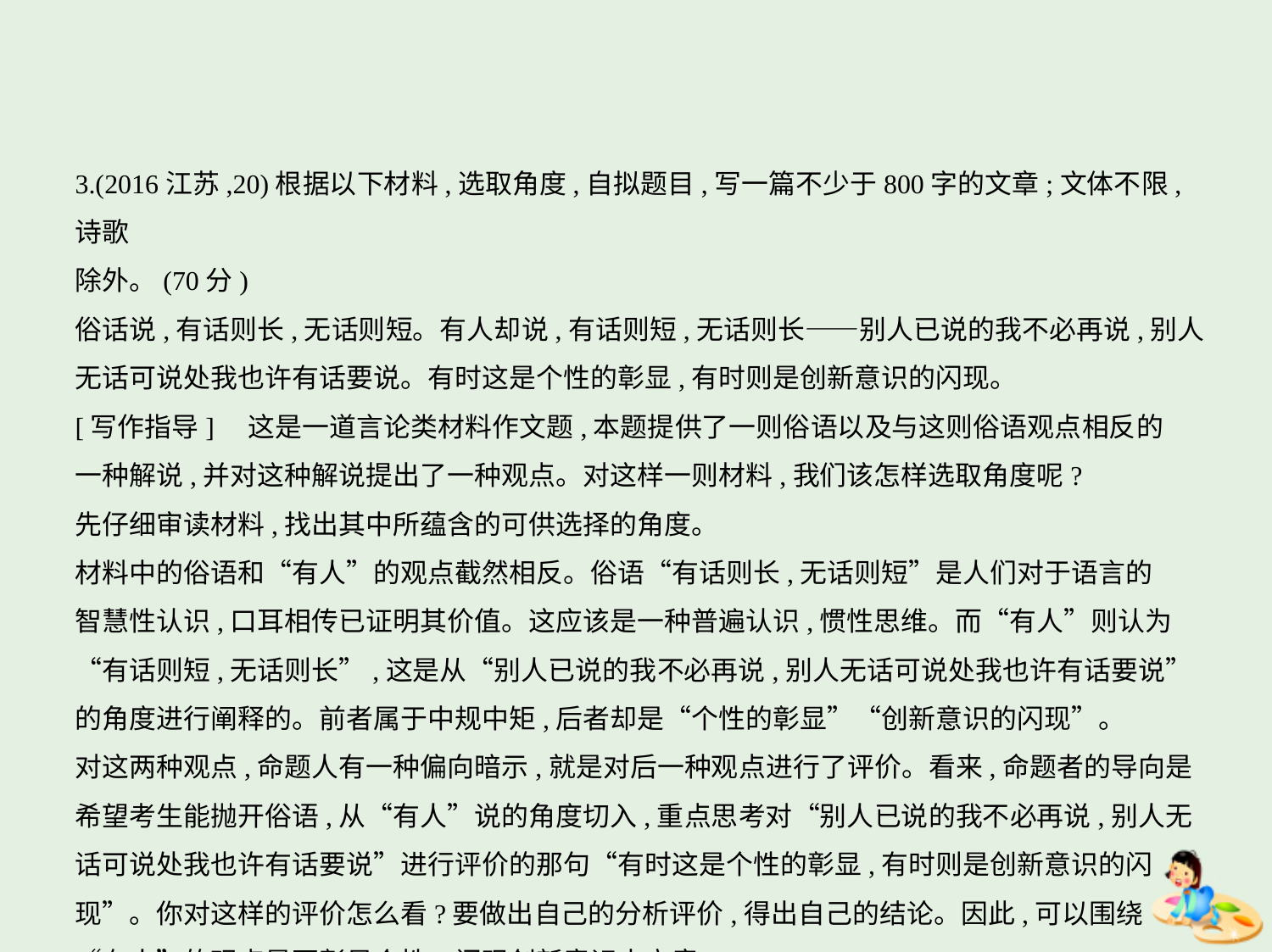

3.(2016江苏,20)根据以下材料,选取角度,自拟题目,写一篇不少于800字的文章;文体不限,诗歌
除外。(70分)
俗话说,有话则长,无话则短。有人却说,有话则短,无话则长——别人已说的我不必再说,别人
无话可说处我也许有话要说。有时这是个性的彰显,有时则是创新意识的闪现。
[写作指导]　这是一道言论类材料作文题,本题提供了一则俗语以及与这则俗语观点相反的
一种解说,并对这种解说提出了一种观点。对这样一则材料,我们该怎样选取角度呢?
先仔细审读材料,找出其中所蕴含的可供选择的角度。
材料中的俗语和“有人”的观点截然相反。俗语“有话则长,无话则短”是人们对于语言的
智慧性认识,口耳相传已证明其价值。这应该是一种普遍认识,惯性思维。而“有人”则认为
“有话则短,无话则长”,这是从“别人已说的我不必再说,别人无话可说处我也许有话要说”
的角度进行阐释的。前者属于中规中矩,后者却是“个性的彰显”“创新意识的闪现”。
对这两种观点,命题人有一种偏向暗示,就是对后一种观点进行了评价。看来,命题者的导向是
希望考生能抛开俗语,从“有人”说的角度切入,重点思考对“别人已说的我不必再说,别人无
话可说处我也许有话要说”进行评价的那句“有时这是个性的彰显,有时则是创新意识的闪
现”。你对这样的评价怎么看?要做出自己的分析评价,得出自己的结论。因此,可以围绕
“有人”的观点是否彰显个性、闪现创新意识来立意。